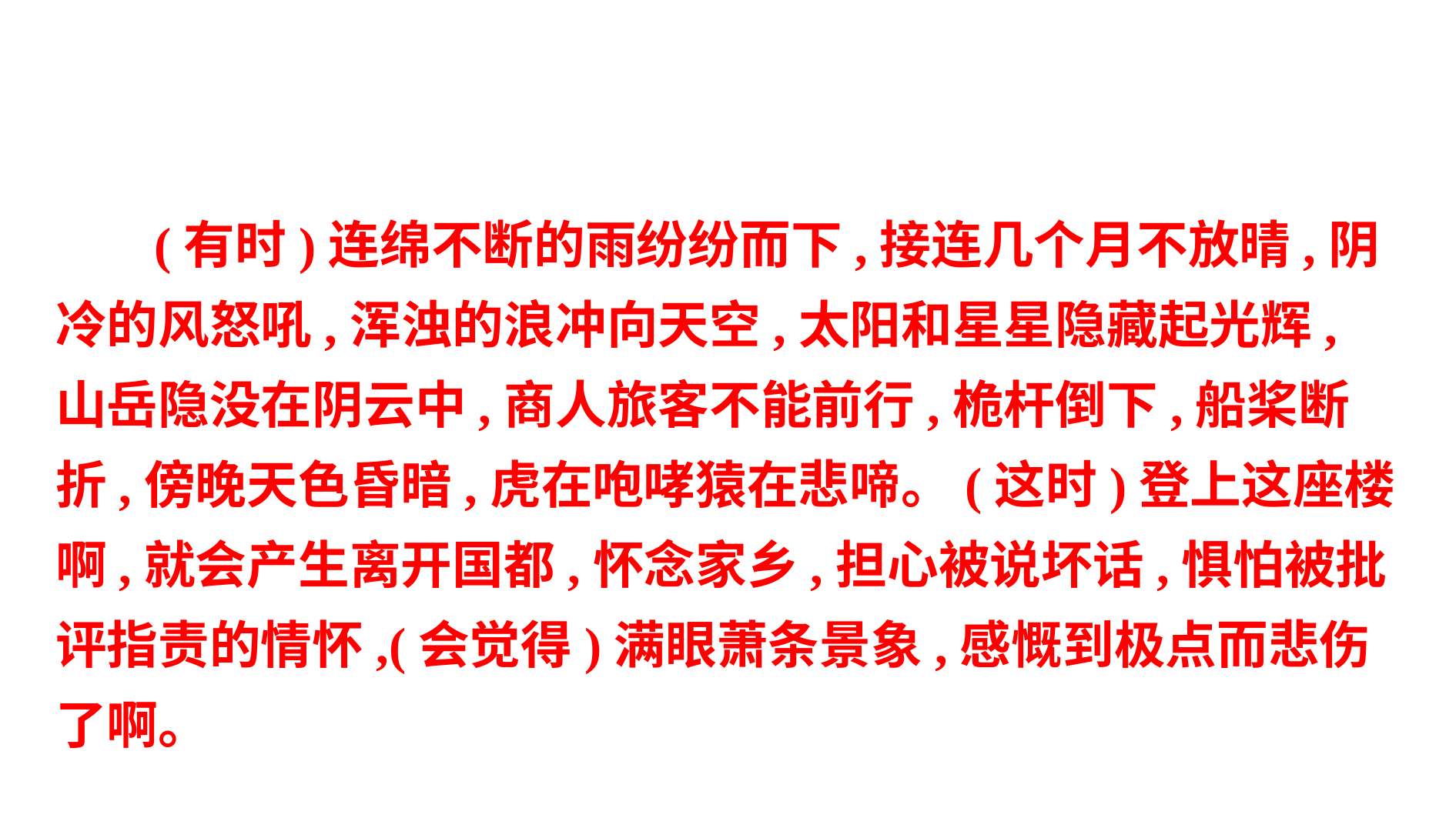

(有时)连绵不断的雨纷纷而下,接连几个月不放晴,阴冷的风怒吼,浑浊的浪冲向天空,太阳和星星隐藏起光辉,山岳隐没在阴云中,商人旅客不能前行,桅杆倒下,船桨断折,傍晚天色昏暗,虎在咆哮猿在悲啼。(这时)登上这座楼啊,就会产生离开国都,怀念家乡,担心被说坏话,惧怕被批评指责的情怀,(会觉得)满眼萧条景象,感慨到极点而悲伤了啊。